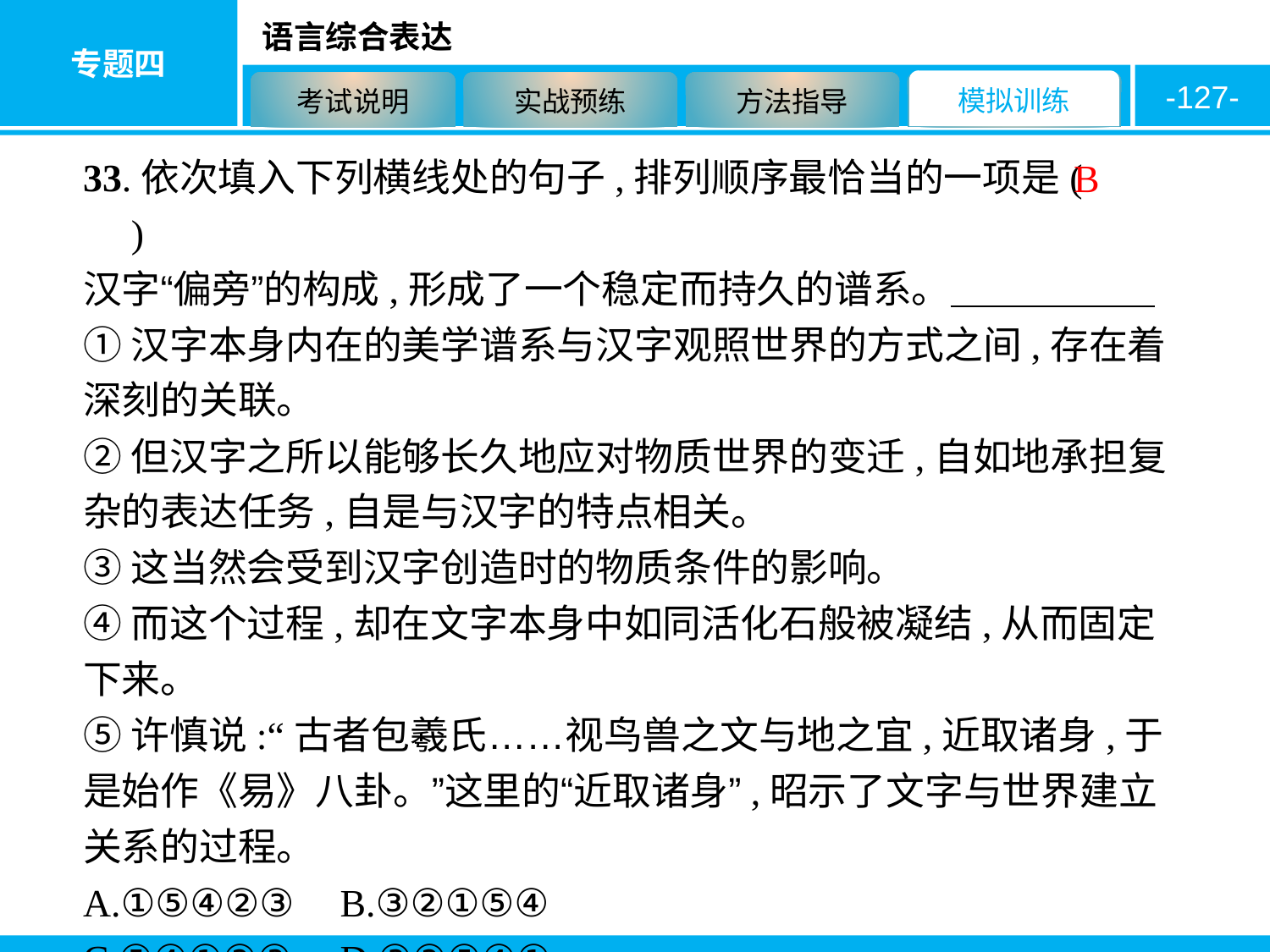

-127-
33.依次填入下列横线处的句子,排列顺序最恰当的一项是(　　)
汉字“偏旁”的构成,形成了一个稳定而持久的谱系。
①汉字本身内在的美学谱系与汉字观照世界的方式之间,存在着深刻的关联。
②但汉字之所以能够长久地应对物质世界的变迁,自如地承担复杂的表达任务,自是与汉字的特点相关。
③这当然会受到汉字创造时的物质条件的影响。
④而这个过程,却在文字本身中如同活化石般被凝结,从而固定下来。
⑤许慎说:“古者包羲氏……视鸟兽之文与地之宜,近取诸身,于是始作《易》八卦。”这里的“近取诸身”,昭示了文字与世界建立关系的过程。
A.①⑤④②③	B.③②①⑤④
C.⑤④①②③	D.③②⑤④①
B